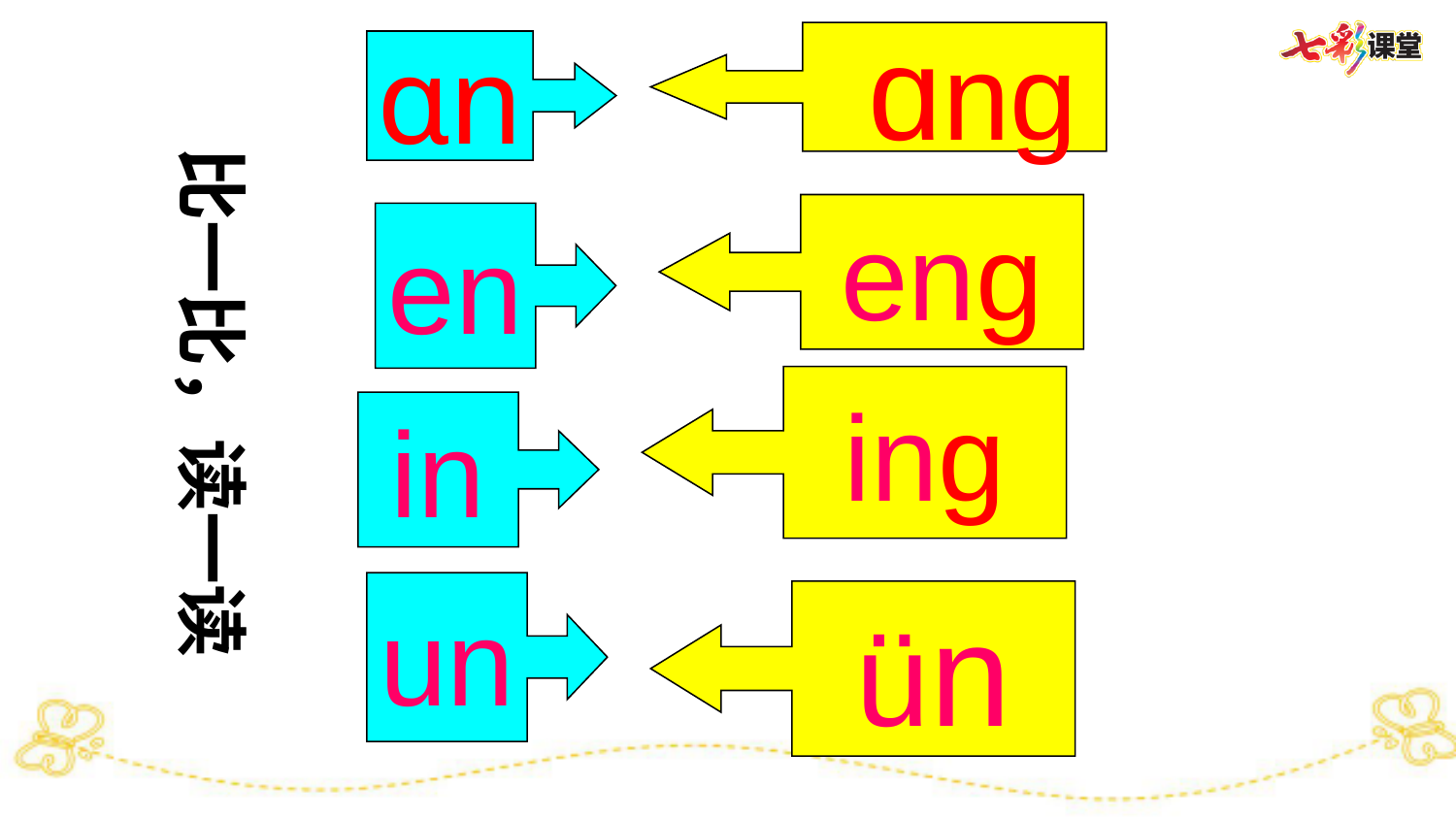

ɑng
ɑn
比一比，读一读
eng
en
ing
in
un
ün